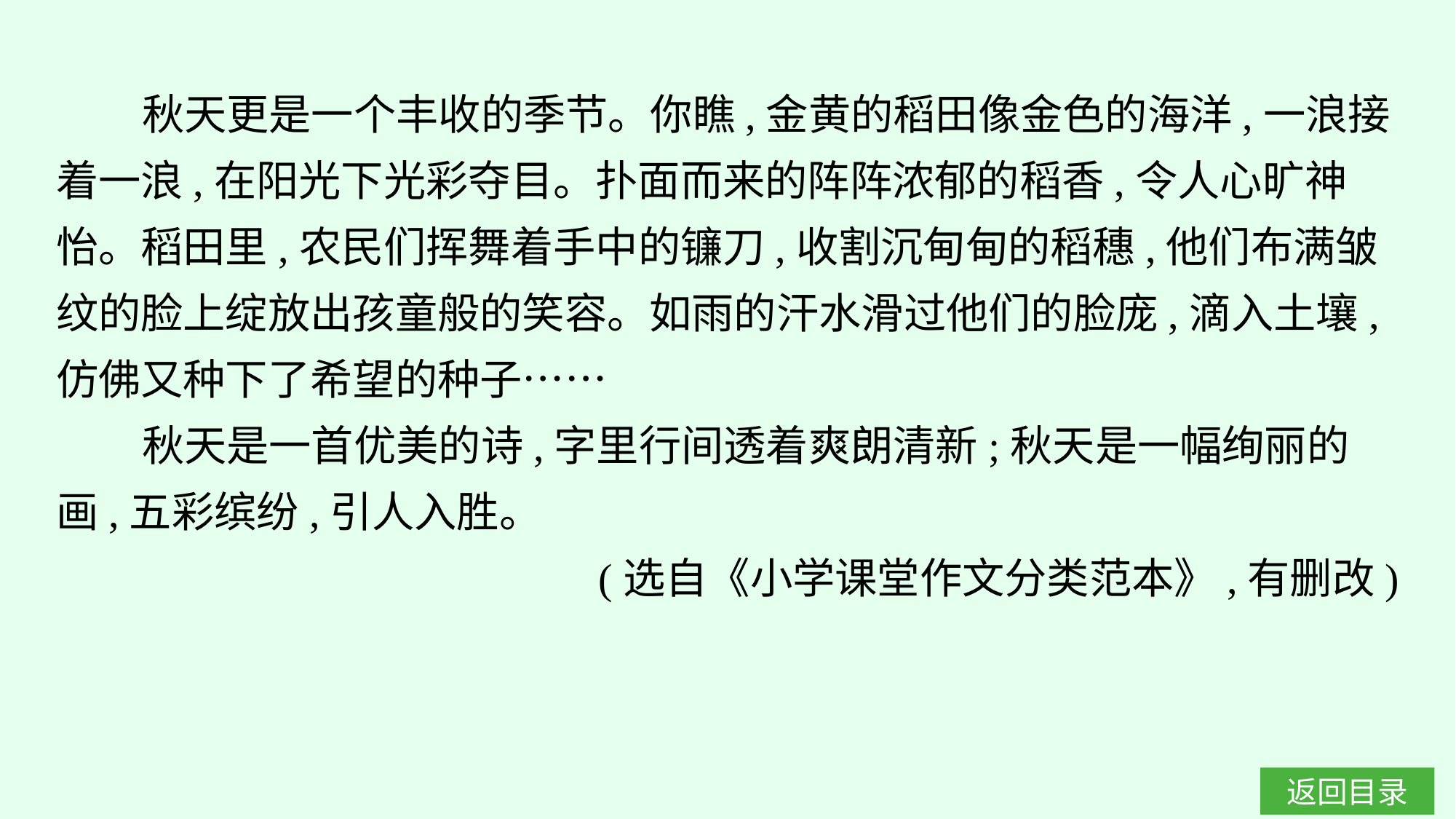

秋天更是一个丰收的季节。你瞧,金黄的稻田像金色的海洋,一浪接着一浪,在阳光下光彩夺目。扑面而来的阵阵浓郁的稻香,令人心旷神怡。稻田里,农民们挥舞着手中的镰刀,收割沉甸甸的稻穗,他们布满皱纹的脸上绽放出孩童般的笑容。如雨的汗水滑过他们的脸庞,滴入土壤,仿佛又种下了希望的种子……
秋天是一首优美的诗,字里行间透着爽朗清新;秋天是一幅绚丽的画,五彩缤纷,引人入胜。
(选自《小学课堂作文分类范本》,有删改)